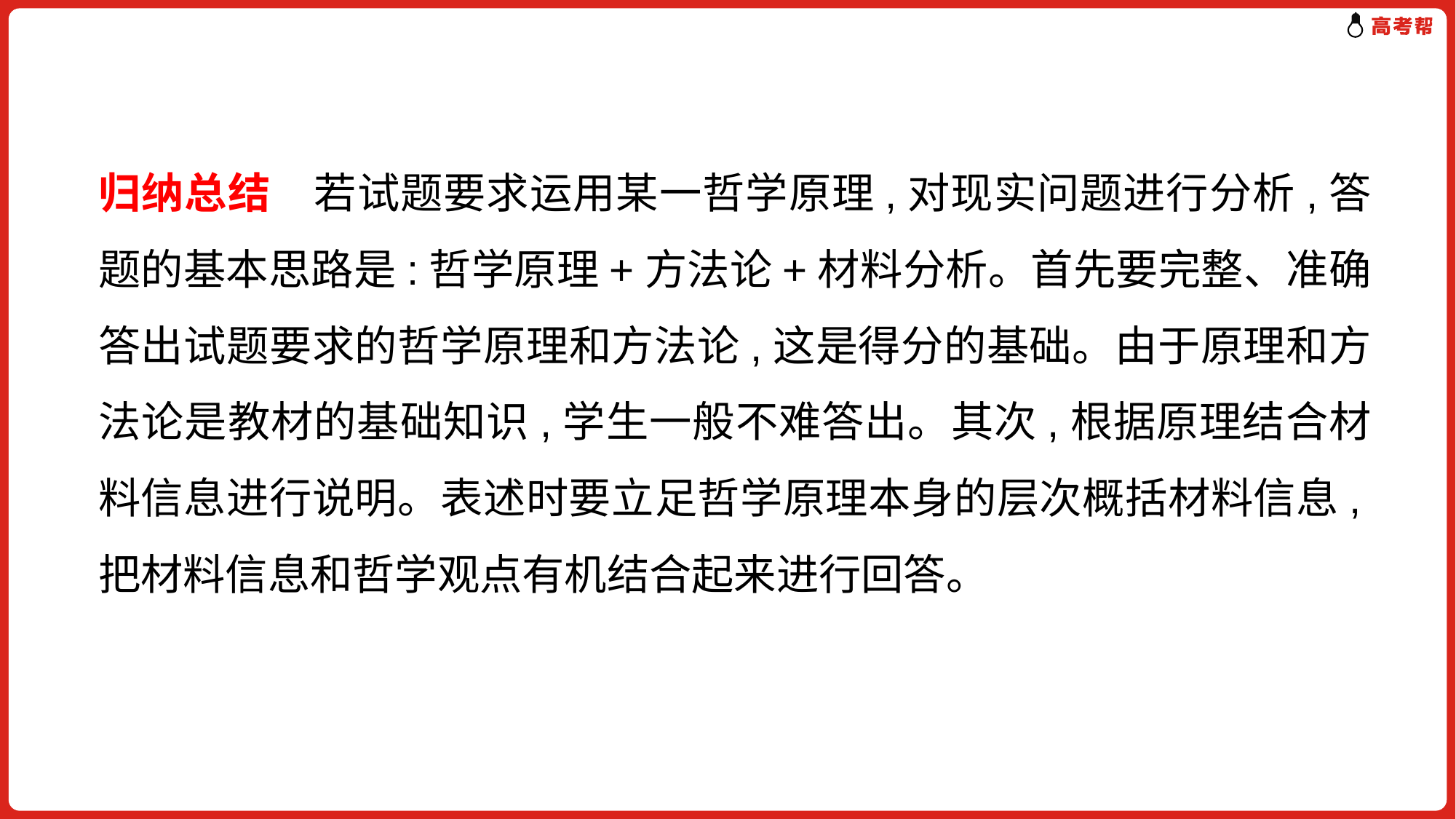

归纳总结　若试题要求运用某一哲学原理,对现实问题进行分析,答题的基本思路是:哲学原理+方法论+材料分析。首先要完整、准确答出试题要求的哲学原理和方法论,这是得分的基础。由于原理和方法论是教材的基础知识,学生一般不难答出。其次,根据原理结合材料信息进行说明。表述时要立足哲学原理本身的层次概括材料信息,把材料信息和哲学观点有机结合起来进行回答。